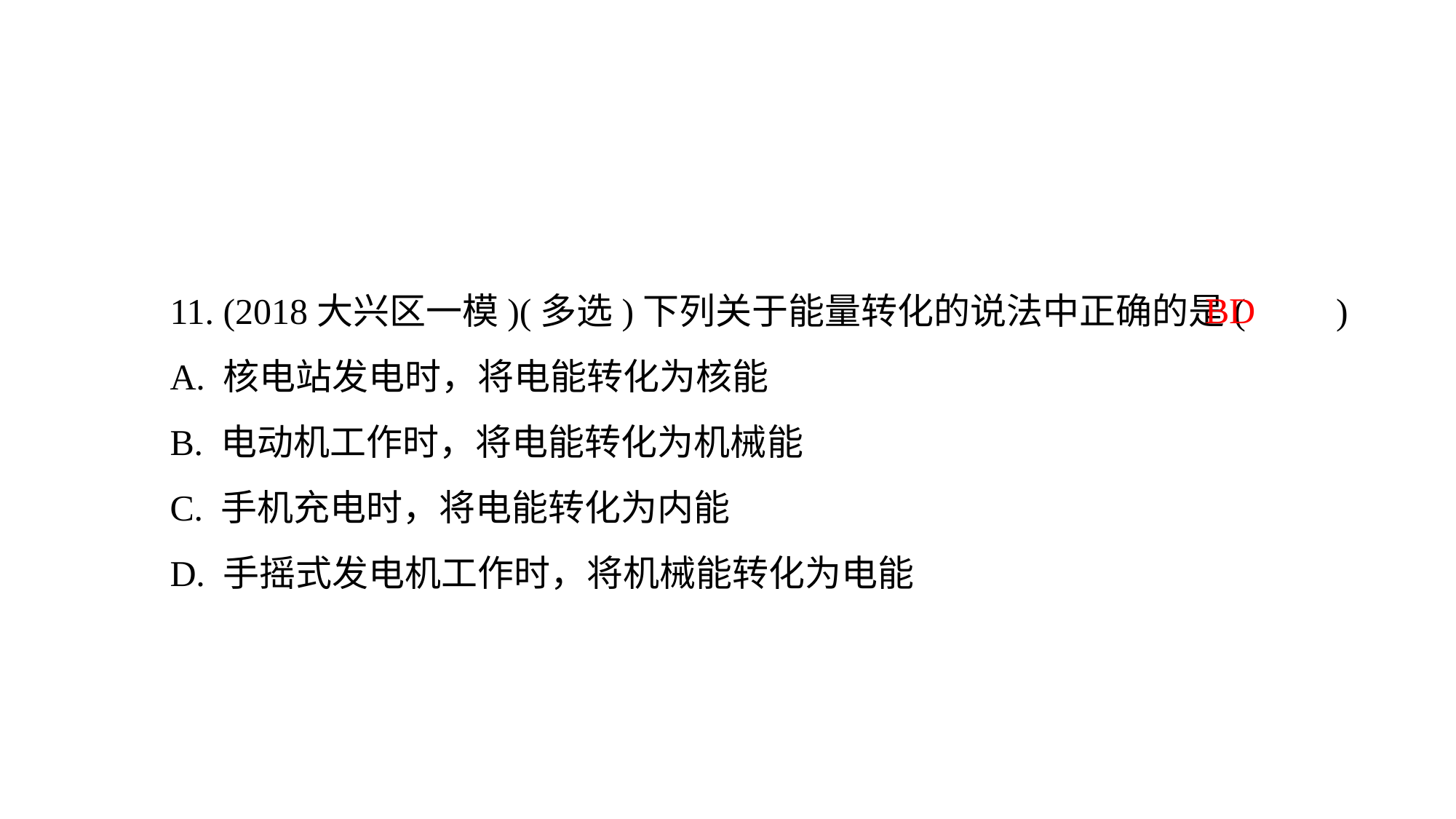

11. (2018大兴区一模)(多选)下列关于能量转化的说法中正确的是(　　)
A. 核电站发电时，将电能转化为核能
B. 电动机工作时，将电能转化为机械能
C. 手机充电时，将电能转化为内能
D. 手摇式发电机工作时，将机械能转化为电能

BD